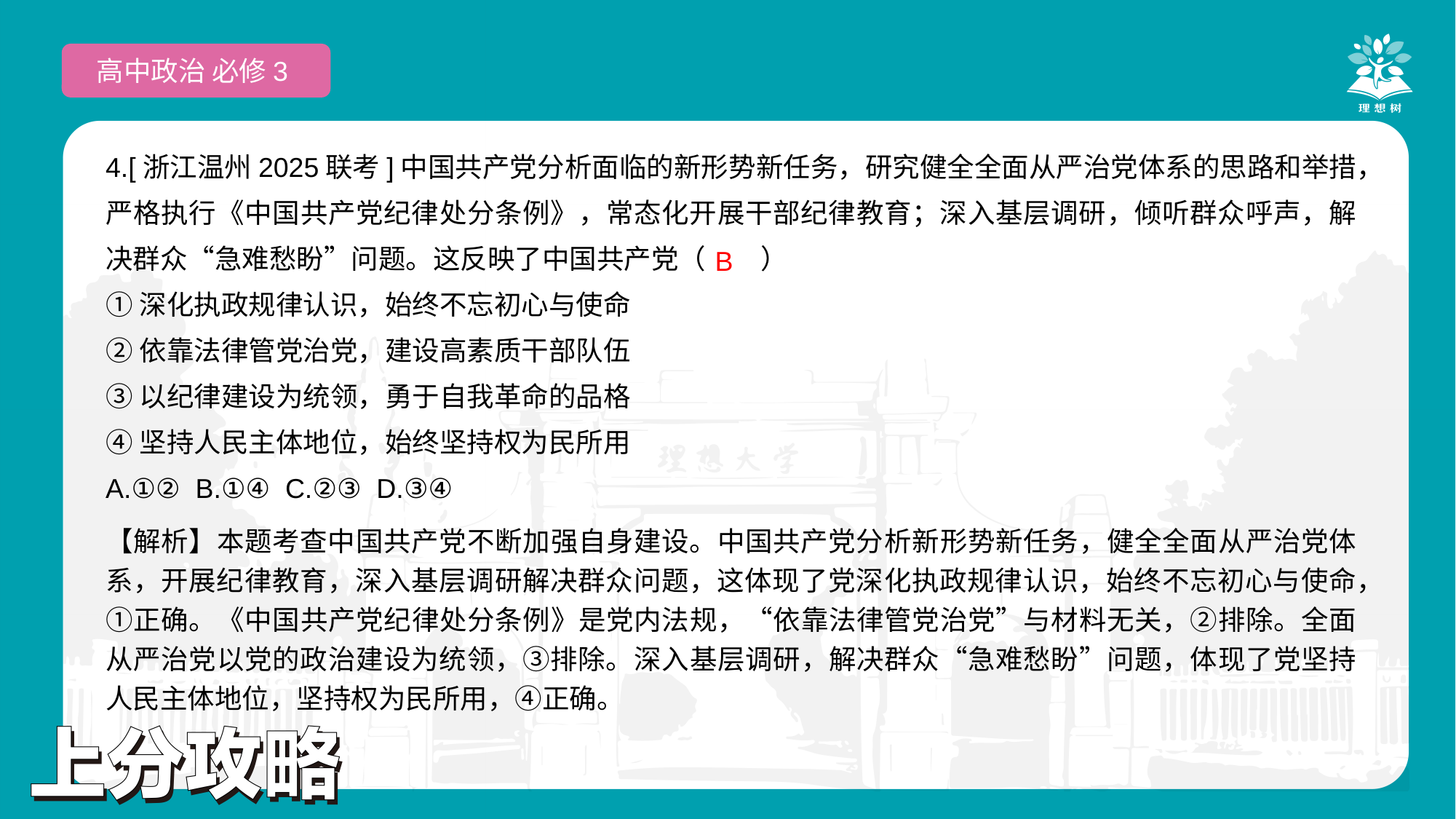

高中政治 必修3
4.[浙江温州2025联考]中国共产党分析面临的新形势新任务，研究健全全面从严治党体系的思路和举措，严格执行《中国共产党纪律处分条例》，常态化开展干部纪律教育；深入基层调研，倾听群众呼声，解决群众“急难愁盼”问题。这反映了中国共产党（　　）
①深化执政规律认识，始终不忘初心与使命
②依靠法律管党治党，建设高素质干部队伍
③以纪律建设为统领，勇于自我革命的品格
④坚持人民主体地位，始终坚持权为民所用
A.①②  B.①④  C.②③  D.③④
 B
【解析】本题考查中国共产党不断加强自身建设。中国共产党分析新形势新任务，健全全面从严治党体系，开展纪律教育，深入基层调研解决群众问题，这体现了党深化执政规律认识，始终不忘初心与使命，①正确。《中国共产党纪律处分条例》是党内法规，“依靠法律管党治党”与材料无关，②排除。全面从严治党以党的政治建设为统领，③排除。深入基层调研，解决群众“急难愁盼”问题，体现了党坚持人民主体地位，坚持权为民所用，④正确。